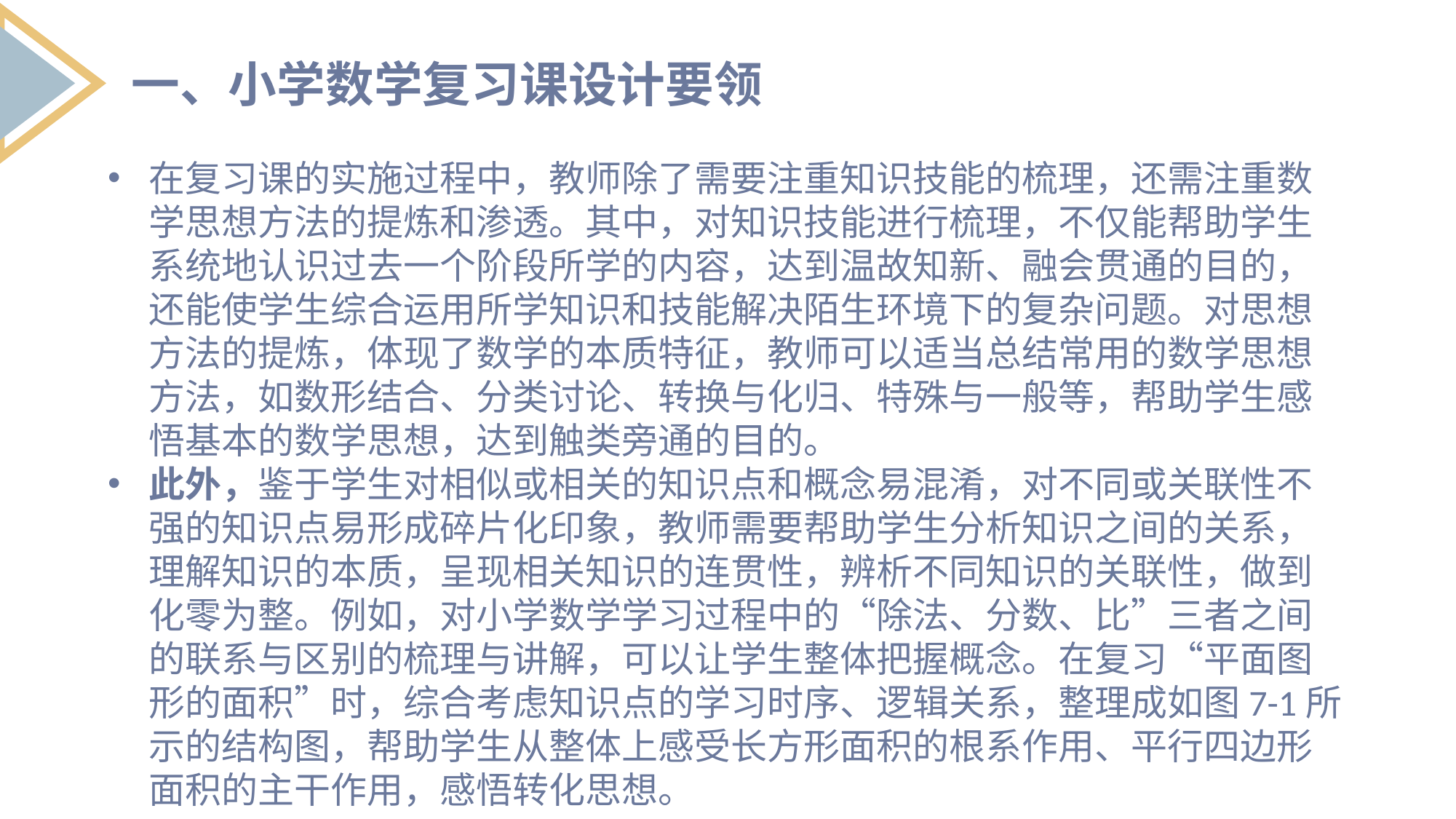

一、小学数学复习课设计要领

在复习课的实施过程中，教师除了需要注重知识技能的梳理，还需注重数学思想方法的提炼和渗透。其中，对知识技能进行梳理，不仅能帮助学生系统地认识过去一个阶段所学的内容，达到温故知新、融会贯通的目的，还能使学生综合运用所学知识和技能解决陌生环境下的复杂问题。对思想方法的提炼，体现了数学的本质特征，教师可以适当总结常用的数学思想方法，如数形结合、分类讨论、转换与化归、特殊与一般等，帮助学生感悟基本的数学思想，达到触类旁通的目的。
此外，鉴于学生对相似或相关的知识点和概念易混淆，对不同或关联性不强的知识点易形成碎片化印象，教师需要帮助学生分析知识之间的关系，理解知识的本质，呈现相关知识的连贯性，辨析不同知识的关联性，做到化零为整。例如，对小学数学学习过程中的“除法、分数、比”三者之间的联系与区别的梳理与讲解，可以让学生整体把握概念。在复习“平面图形的面积”时，综合考虑知识点的学习时序、逻辑关系，整理成如图7-1所示的结构图，帮助学生从整体上感受长方形面积的根系作用、平行四边形面积的主干作用，感悟转化思想。